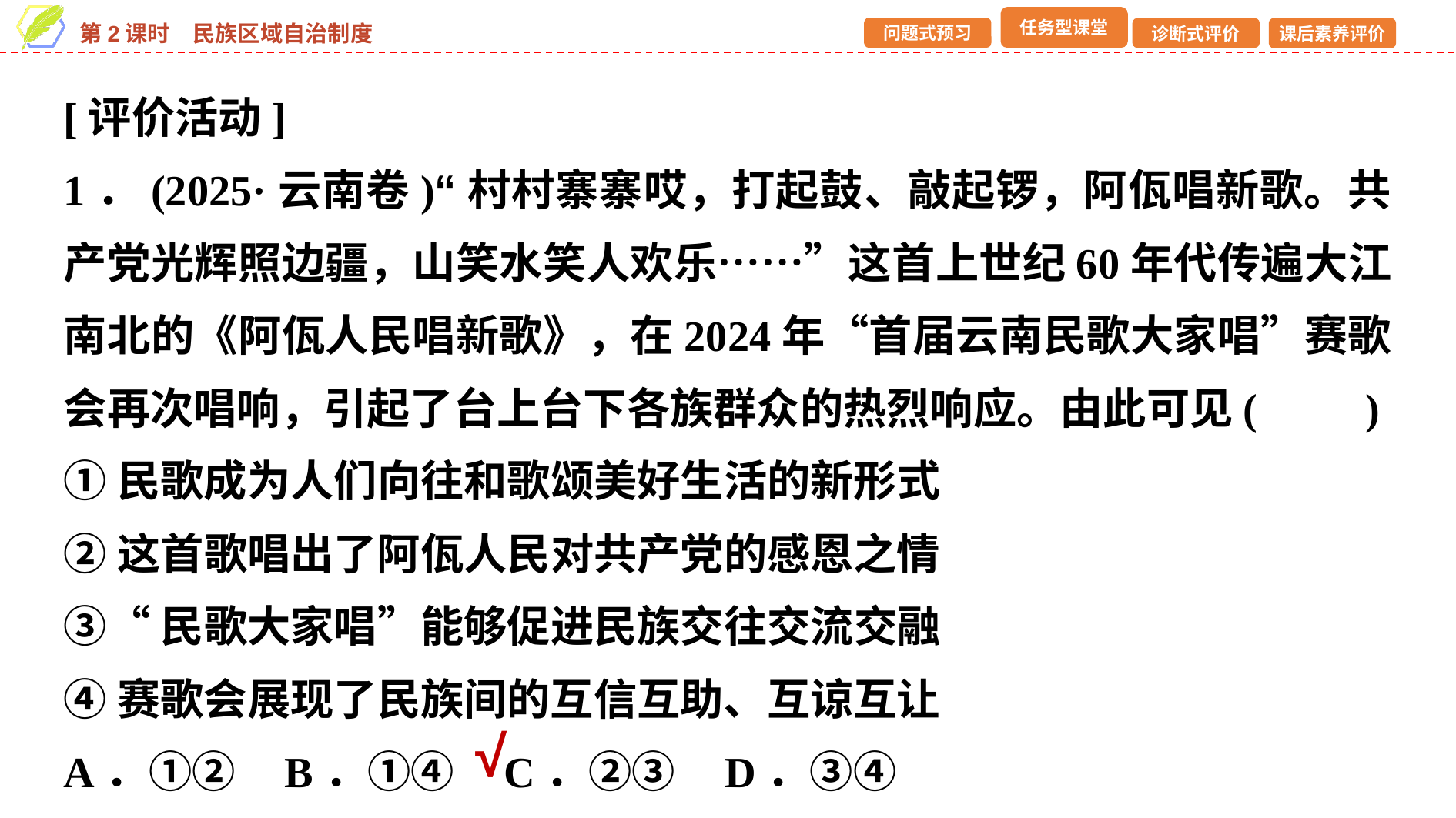

[评价活动]
1．(2025·云南卷)“村村寨寨哎，打起鼓、敲起锣，阿佤唱新歌。共产党光辉照边疆，山笑水笑人欢乐……”这首上世纪60年代传遍大江南北的《阿佤人民唱新歌》，在2024年“首届云南民歌大家唱”赛歌会再次唱响，引起了台上台下各族群众的热烈响应。由此可见(　　)
①民歌成为人们向往和歌颂美好生活的新形式
②这首歌唱出了阿佤人民对共产党的感恩之情
③“民歌大家唱”能够促进民族交往交流交融
④赛歌会展现了民族间的互信互助、互谅互让
A．①②    B．①④    C．②③    D．③④
√